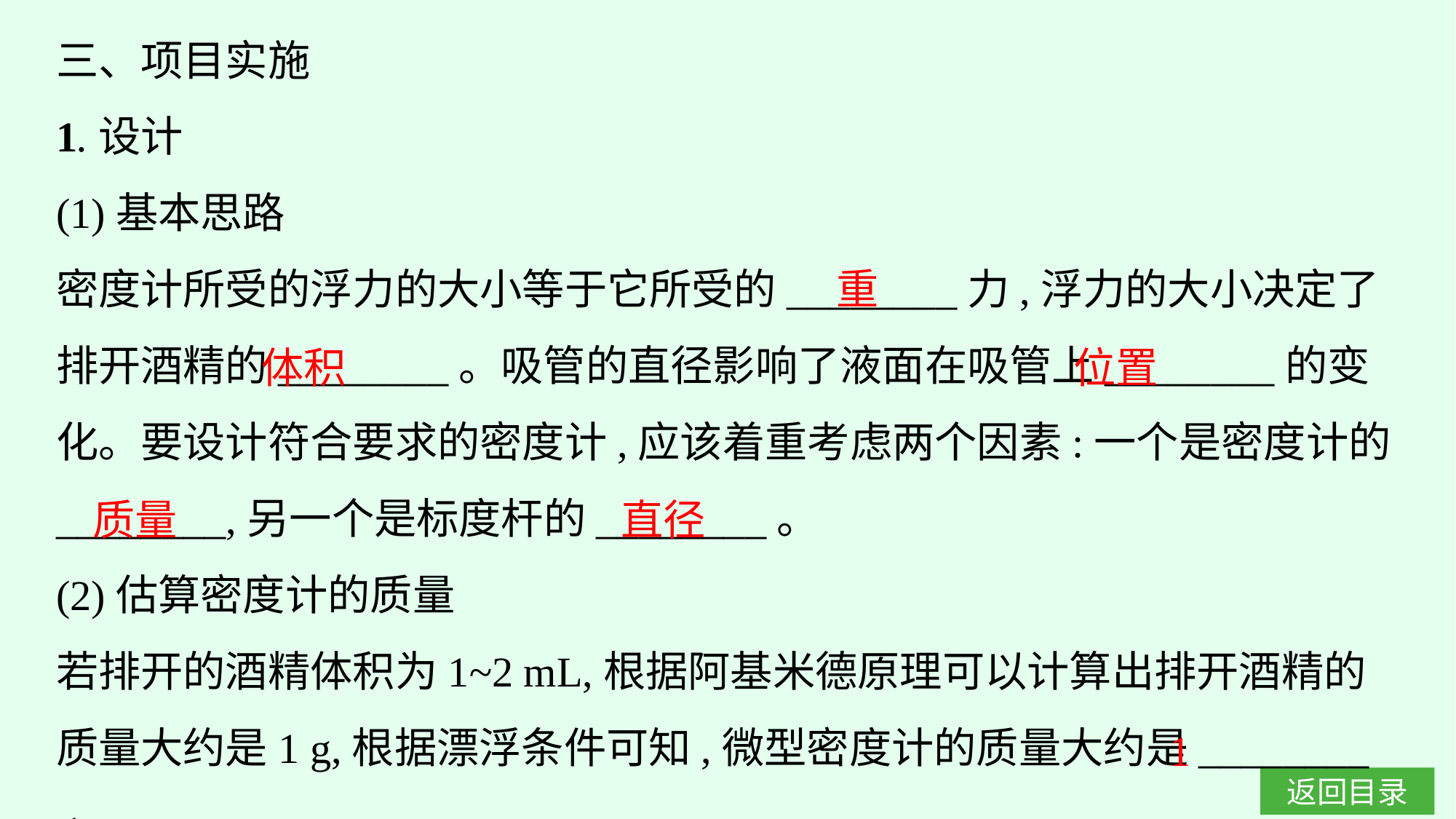

三、项目实施
1.设计
(1)基本思路
密度计所受的浮力的大小等于它所受的________力,浮力的大小决定了排开酒精的________。吸管的直径影响了液面在吸管上________的变化。要设计符合要求的密度计,应该着重考虑两个因素:一个是密度计的________,另一个是标度杆的________。
(2)估算密度计的质量
若排开的酒精体积为1~2 mL,根据阿基米德原理可以计算出排开酒精的质量大约是1 g,根据漂浮条件可知,微型密度计的质量大约是________ g。
重
体积
位置
质量
直径
1